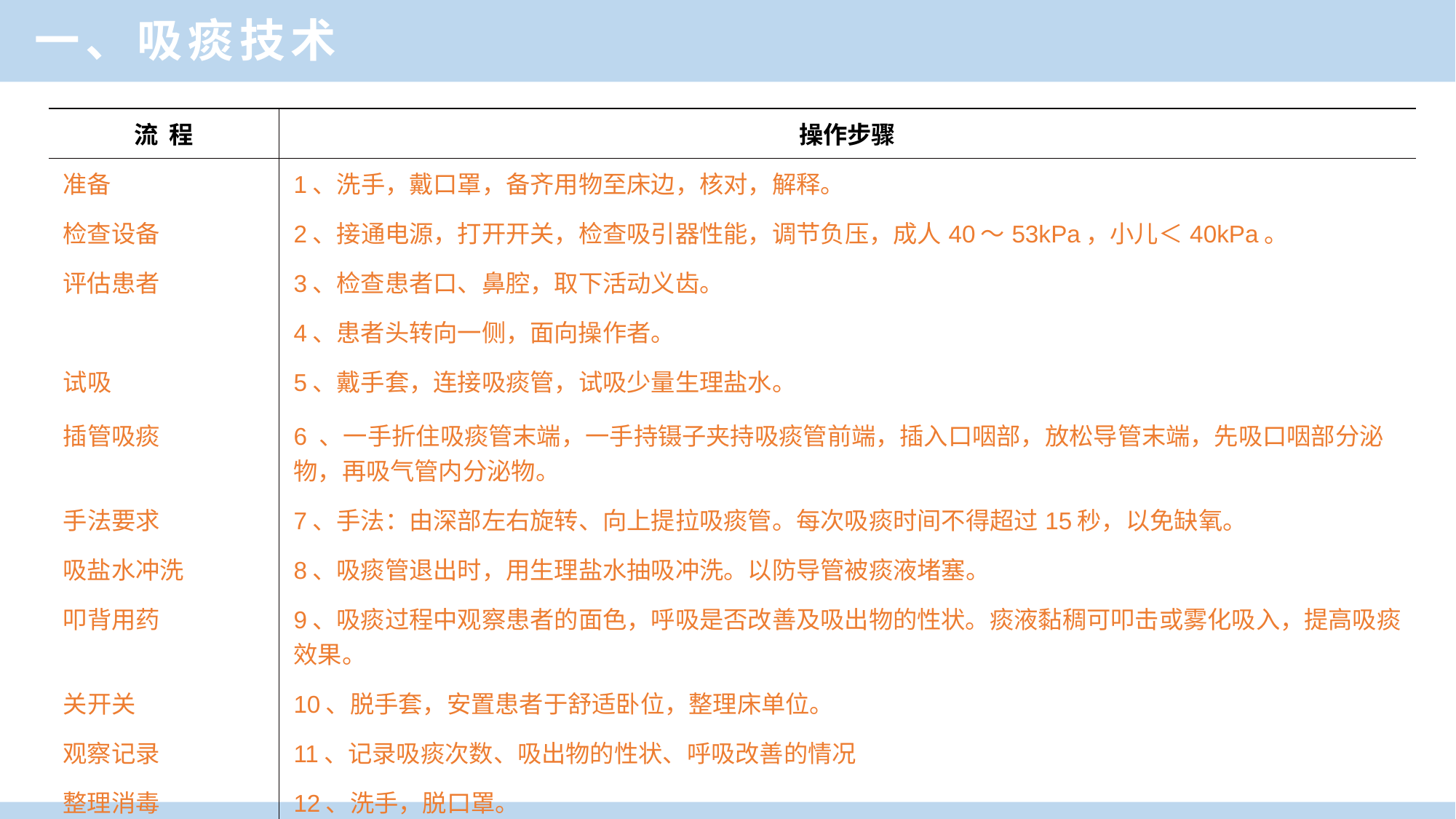

一、吸痰技术
| 流 程 | 操作步骤 |
| --- | --- |
| 准备 | 1、洗手，戴口罩，备齐用物至床边，核对，解释。 |
| 检查设备 | 2、接通电源，打开开关，检查吸引器性能，调节负压，成人40～53kPa，小儿＜40kPa。 |
| 评估患者 | 3、检查患者口、鼻腔，取下活动义齿。 |
|  | 4、患者头转向一侧，面向操作者。 |
| 试吸 | 5、戴手套，连接吸痰管，试吸少量生理盐水。 |
| 插管吸痰 | 6 、一手折住吸痰管末端，一手持镊子夹持吸痰管前端，插入口咽部，放松导管末端，先吸口咽部分泌物，再吸气管内分泌物。 |
| 手法要求 | 7、手法：由深部左右旋转、向上提拉吸痰管。每次吸痰时间不得超过15秒，以免缺氧。 |
| 吸盐水冲洗 | 8、吸痰管退出时，用生理盐水抽吸冲洗。以防导管被痰液堵塞。 |
| 叩背用药 | 9、吸痰过程中观察患者的面色，呼吸是否改善及吸出物的性状。痰液黏稠可叩击或雾化吸入，提高吸痰效果。 |
| 关开关 | 10、脱手套，安置患者于舒适卧位，整理床单位。 |
| 观察记录 | 11、记录吸痰次数、吸出物的性状、呼吸改善的情况 |
| 整理消毒 | 12、洗手，脱口罩。 |